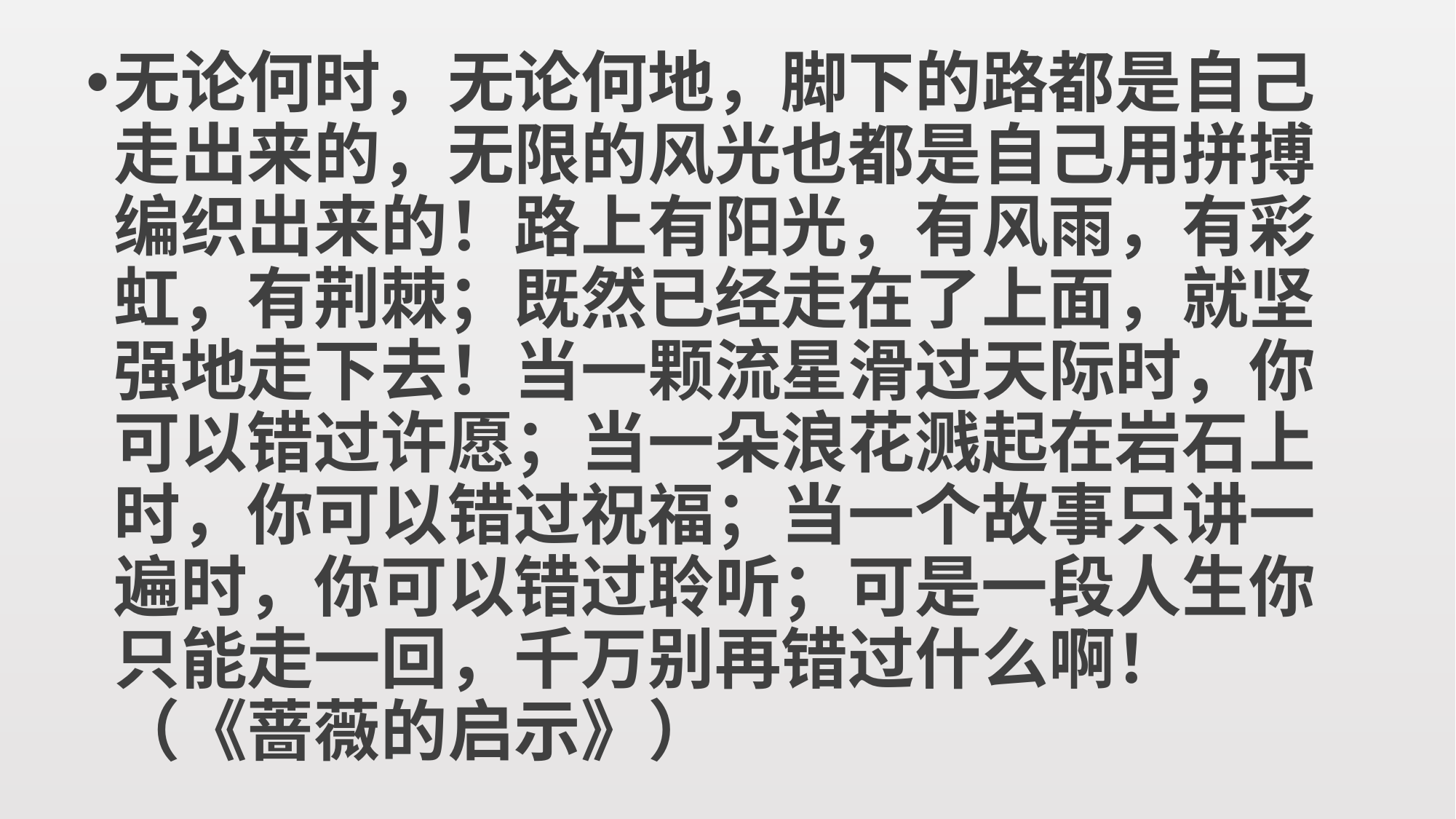

无论何时，无论何地，脚下的路都是自己走出来的，无限的风光也都是自己用拼搏编织出来的！路上有阳光，有风雨，有彩虹，有荆棘；既然已经走在了上面，就坚强地走下去！当一颗流星滑过天际时，你可以错过许愿；当一朵浪花溅起在岩石上时，你可以错过祝福；当一个故事只讲一遍时，你可以错过聆听；可是一段人生你只能走一回，千万别再错过什么啊！（《蔷薇的启示》）